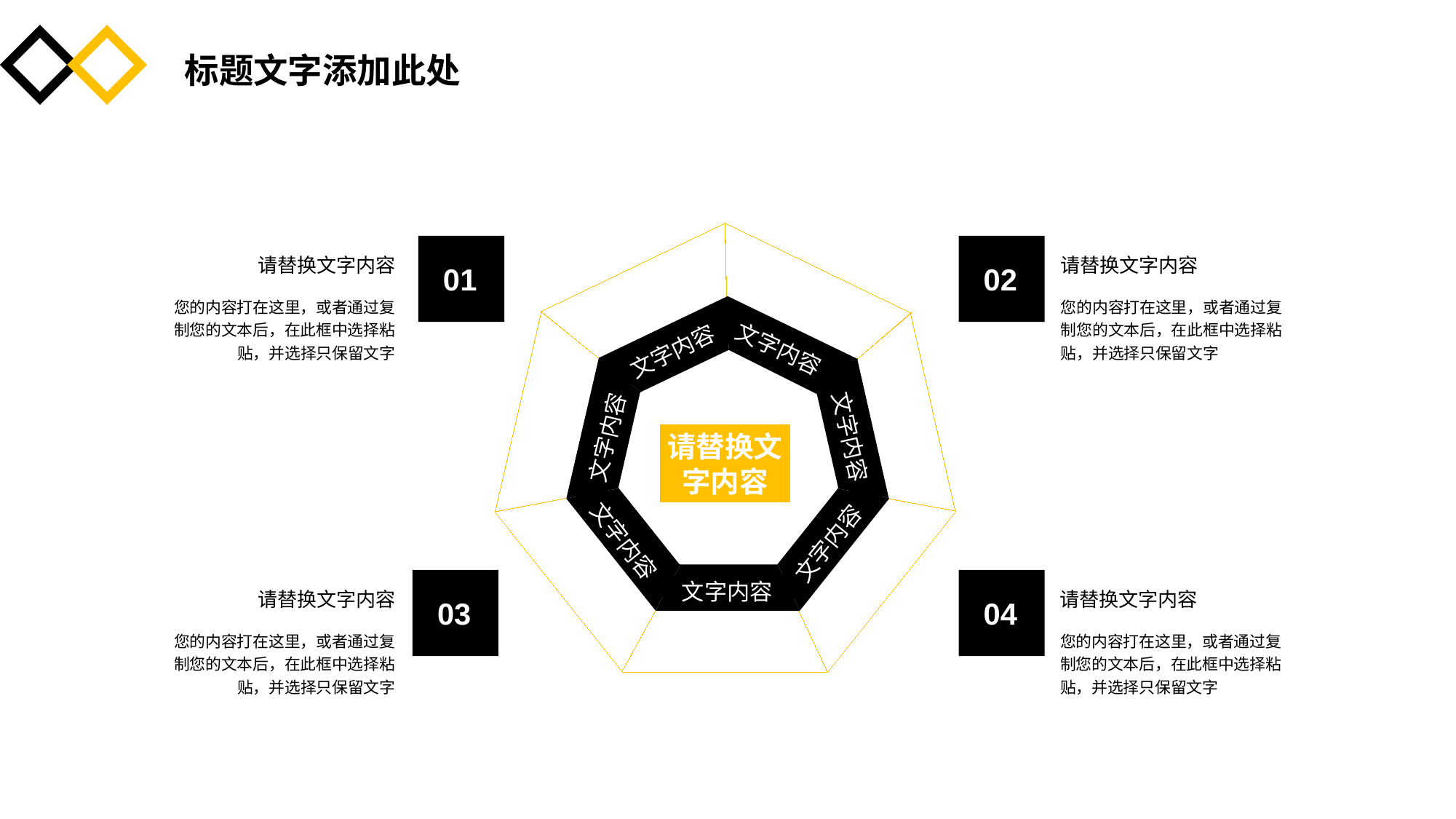

标题文字添加此处

请替换文字内容
请替换文字内容
01
02
您的内容打在这里，或者通过复制您的文本后，在此框中选择粘贴，并选择只保留文字
您的内容打在这里，或者通过复制您的文本后，在此框中选择粘贴，并选择只保留文字

文字内容
文字内容

文字内容
文字内容
请替换文字内容

文字内容
文字内容

文字内容
请替换文字内容
请替换文字内容
03
04

您的内容打在这里，或者通过复制您的文本后，在此框中选择粘贴，并选择只保留文字
您的内容打在这里，或者通过复制您的文本后，在此框中选择粘贴，并选择只保留文字